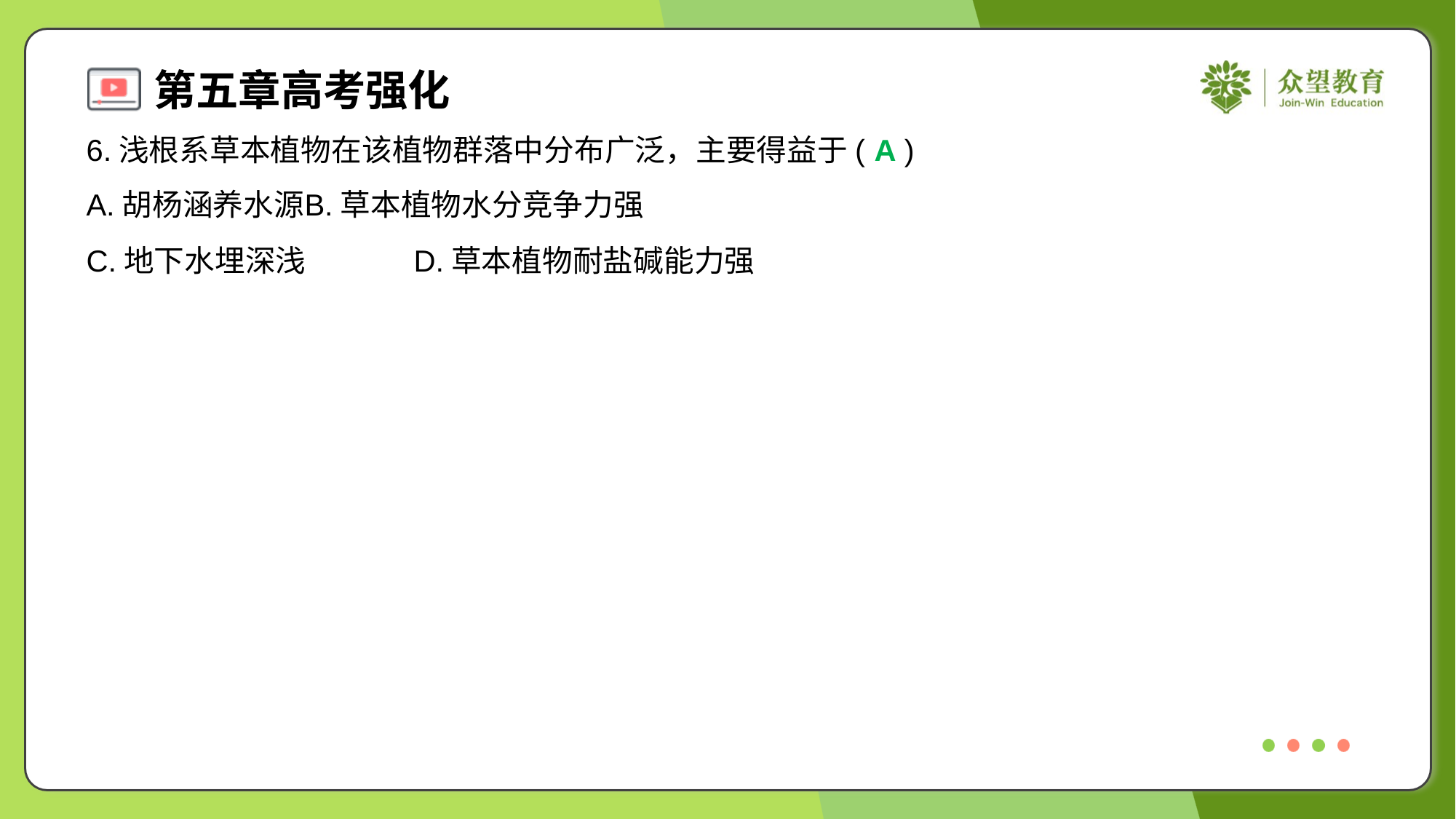

6.浅根系草本植物在该植物群落中分布广泛，主要得益于(     )
A
A.胡杨涵养水源	B.草本植物水分竞争力强
C.地下水埋深浅	D.草本植物耐盐碱能力强